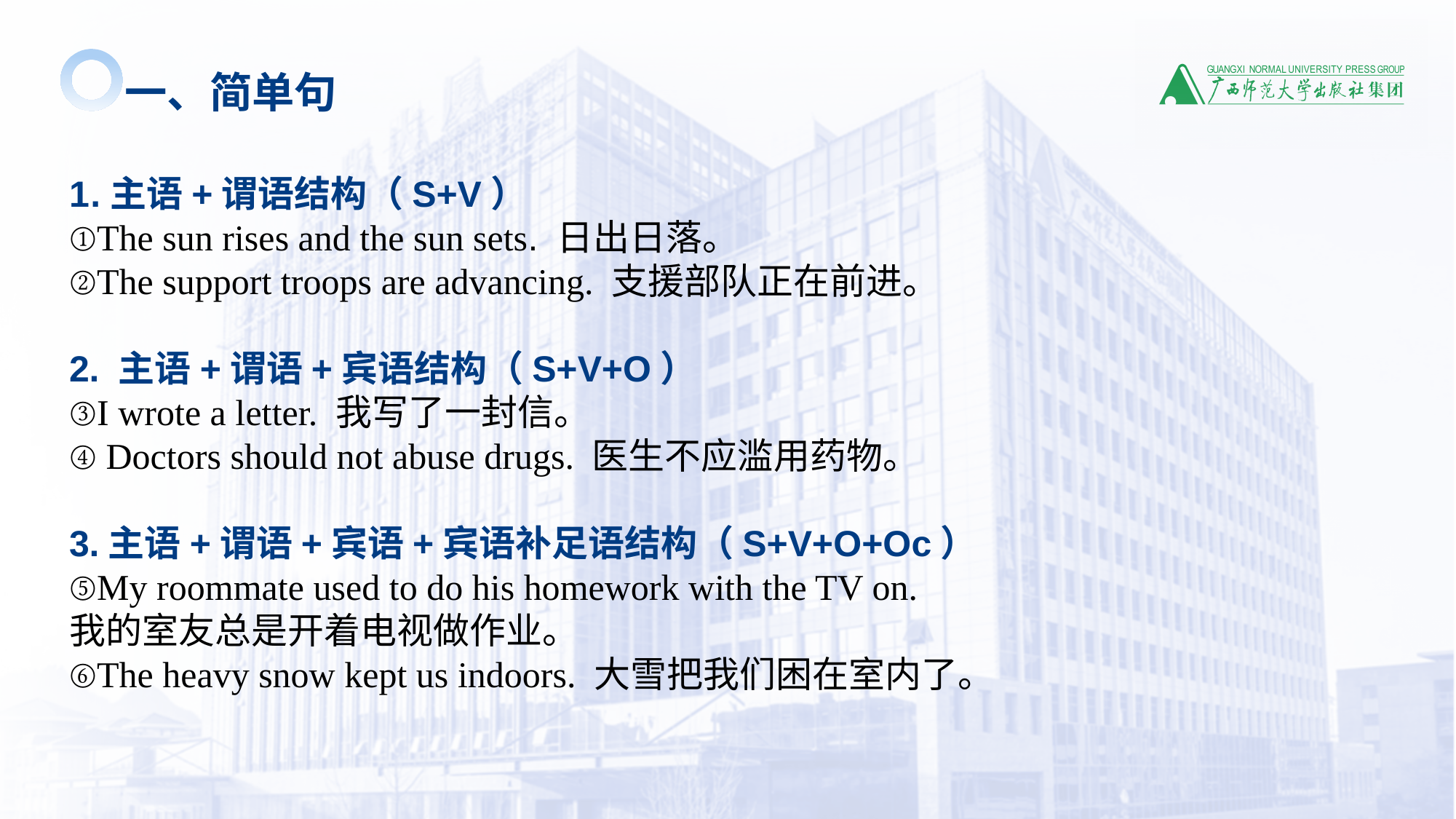

一、简单句

主语+谓语结构（S+V）
①The sun rises and the sun sets. 日出日落。
②The support troops are advancing. 支援部队正在前进。

2. 主语+谓语+宾语结构（S+V+O）
③I wrote a letter. 我写了一封信。
④ Doctors should not abuse drugs. 医生不应滥用药物。

3.主语+谓语+宾语+宾语补足语结构（S+V+O+Oc）
⑤My roommate used to do his homework with the TV on.
我的室友总是开着电视做作业。
⑥The heavy snow kept us indoors. 大雪把我们困在室内了。